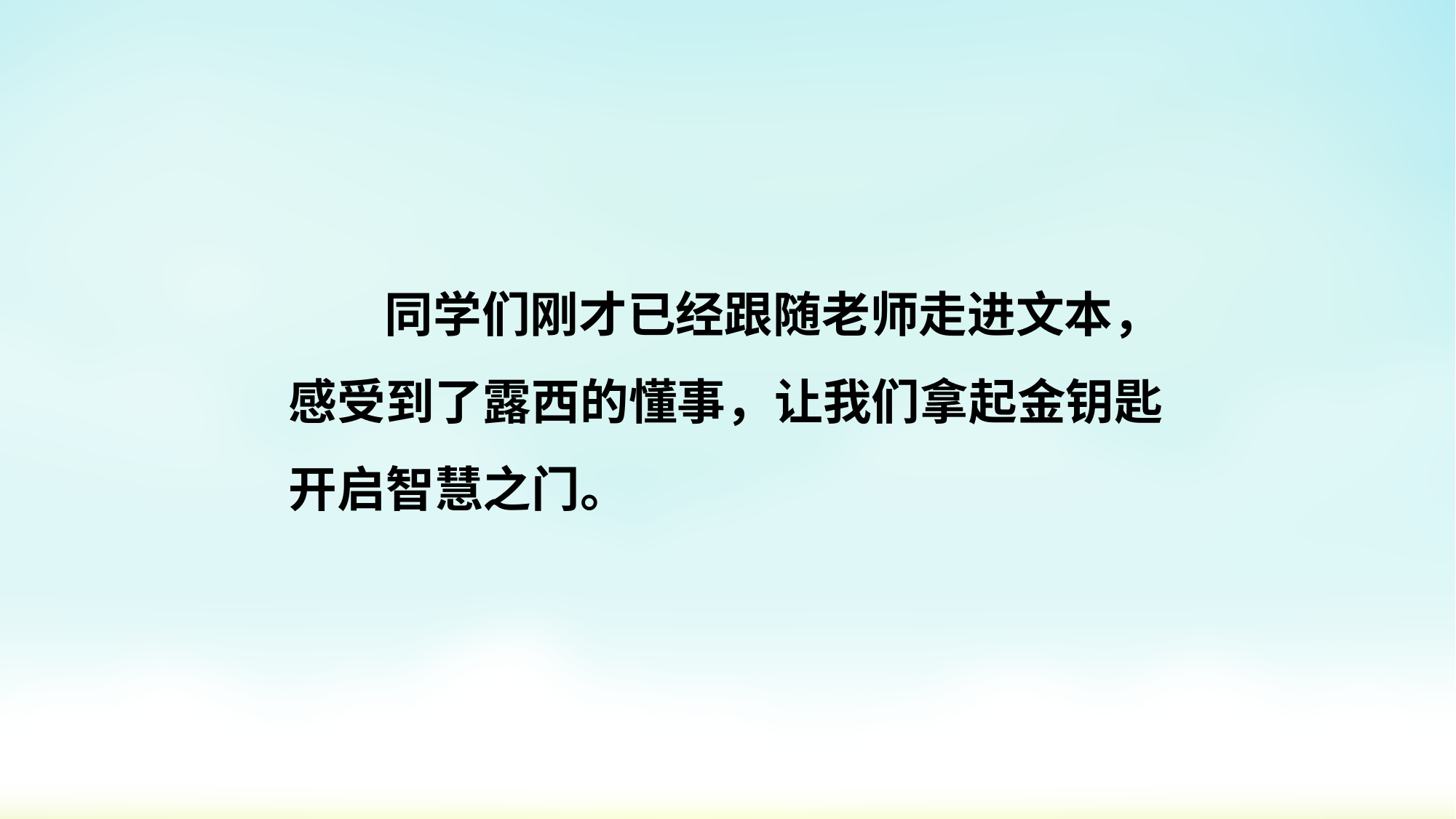

同学们刚才已经跟随老师走进文本，感受到了露西的懂事，让我们拿起金钥匙开启智慧之门。